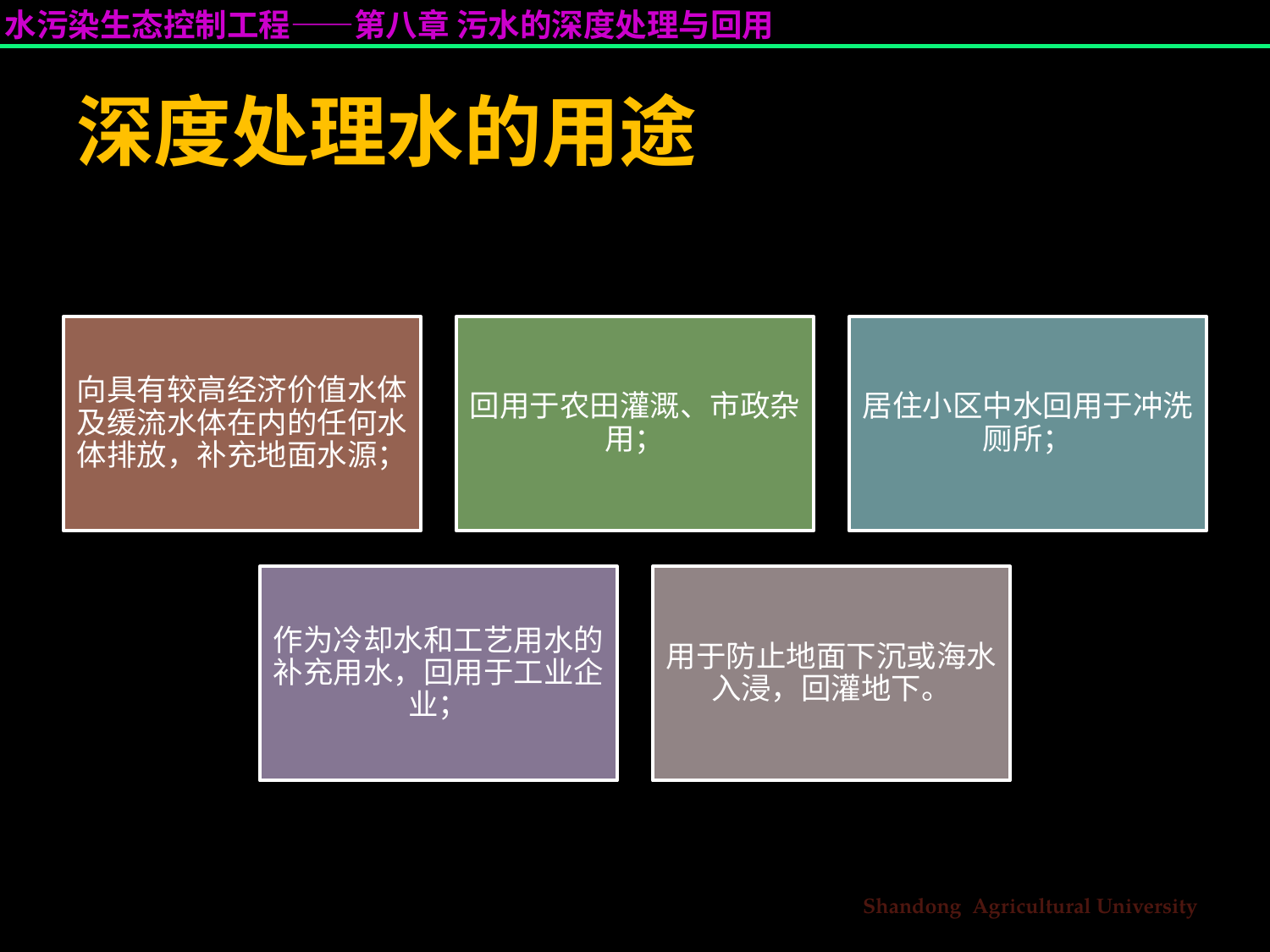

# 深度处理水的用途
向具有较高经济价值水体及缓流水体在内的任何水体排放，补充地面水源；
回用于农田灌溉、市政杂用；
居住小区中水回用于冲洗厕所；
作为冷却水和工艺用水的补充用水，回用于工业企业；
用于防止地面下沉或海水入浸，回灌地下。